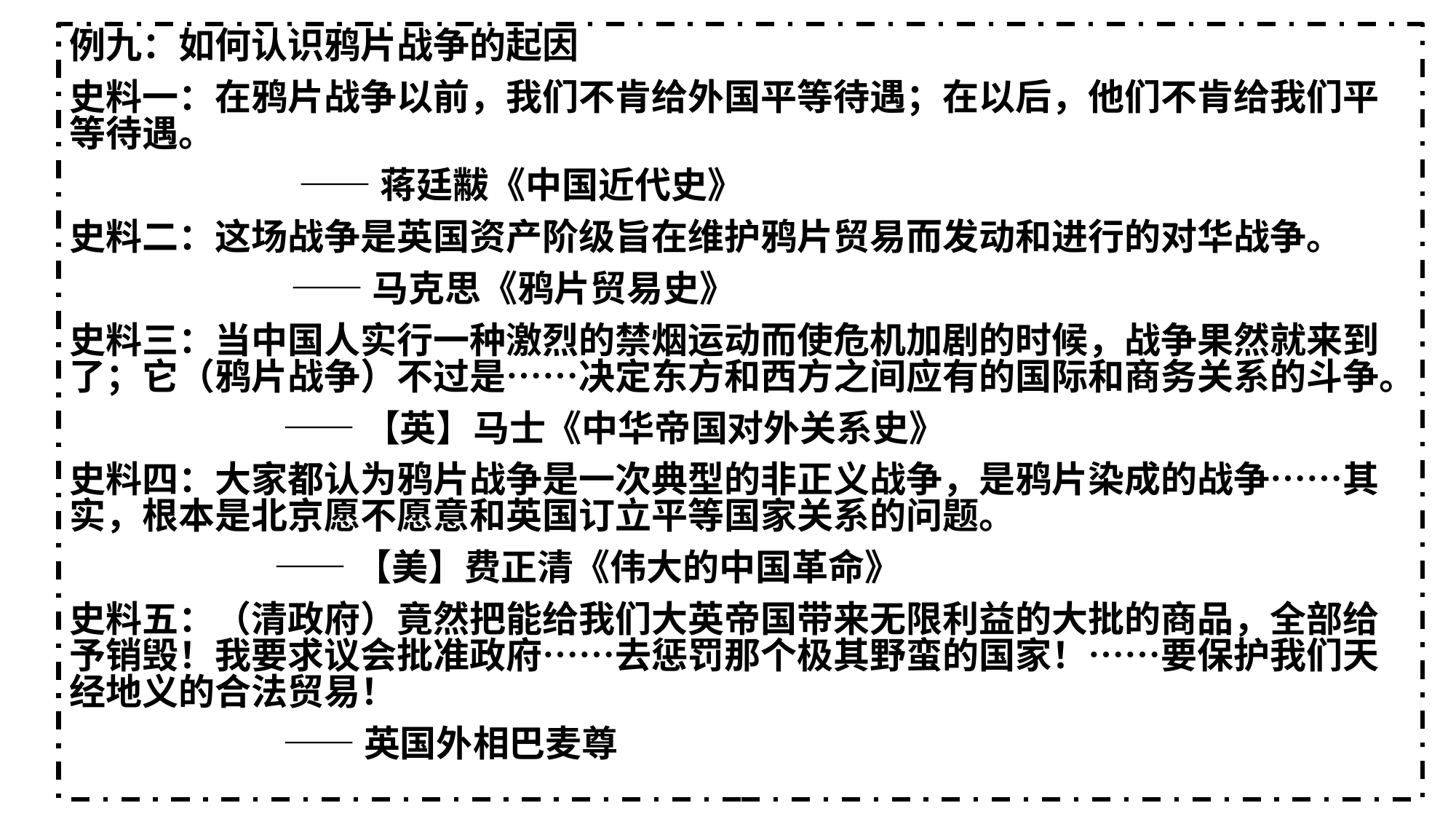

# 例九：如何认识鸦片战争的起因
史料一：在鸦片战争以前，我们不肯给外国平等待遇；在以后，他们不肯给我们平等待遇。
                            ——蒋廷黻《中国近代史》
史料二：这场战争是英国资产阶级旨在维护鸦片贸易而发动和进行的对华战争。
                           ——马克思《鸦片贸易史》
史料三：当中国人实行一种激烈的禁烟运动而使危机加剧的时候，战争果然就来到了；它（鸦片战争）不过是……决定东方和西方之间应有的国际和商务关系的斗争。
                          ——【英】马士《中华帝国对外关系史》
史料四：大家都认为鸦片战争是一次典型的非正义战争，是鸦片染成的战争……其实，根本是北京愿不愿意和英国订立平等国家关系的问题。
                         ——【美】费正清《伟大的中国革命》
史料五：（清政府）竟然把能给我们大英帝国带来无限利益的大批的商品，全部给予销毁！我要求议会批准政府……去惩罚那个极其野蛮的国家！……要保护我们天经地义的合法贸易！
                          ——英国外相巴麦尊